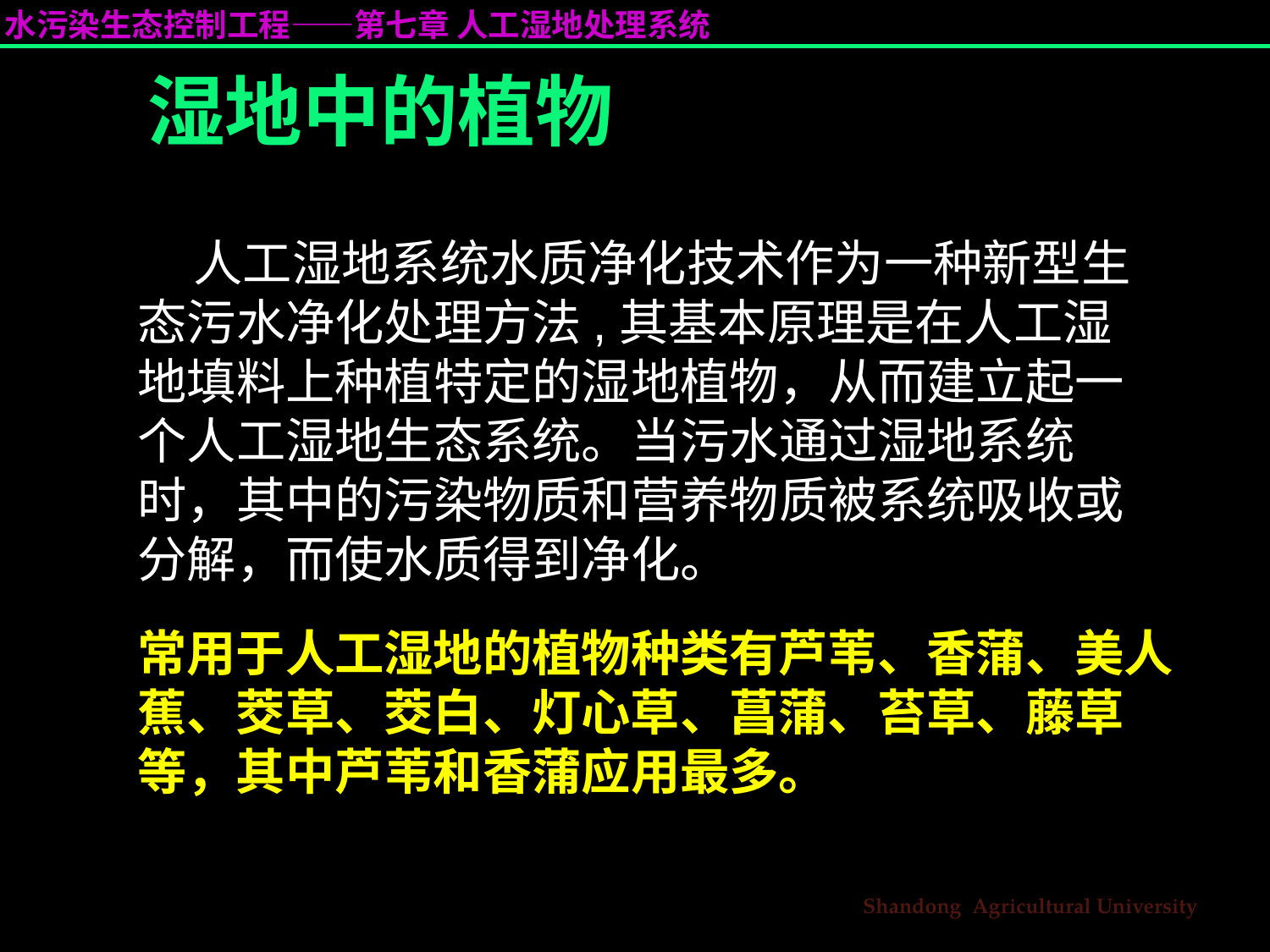

湿地中的植物

    人工湿地系统水质净化技术作为一种新型生态污水净化处理方法,其基本原理是在人工湿地填料上种植特定的湿地植物，从而建立起一个人工湿地生态系统。当污水通过湿地系统时，其中的污染物质和营养物质被系统吸收或分解，而使水质得到净化。

常用于人工湿地的植物种类有芦苇、香蒲、美人蕉、茭草、茭白、灯心草、菖蒲、苔草、藤草等，其中芦苇和香蒲应用最多。